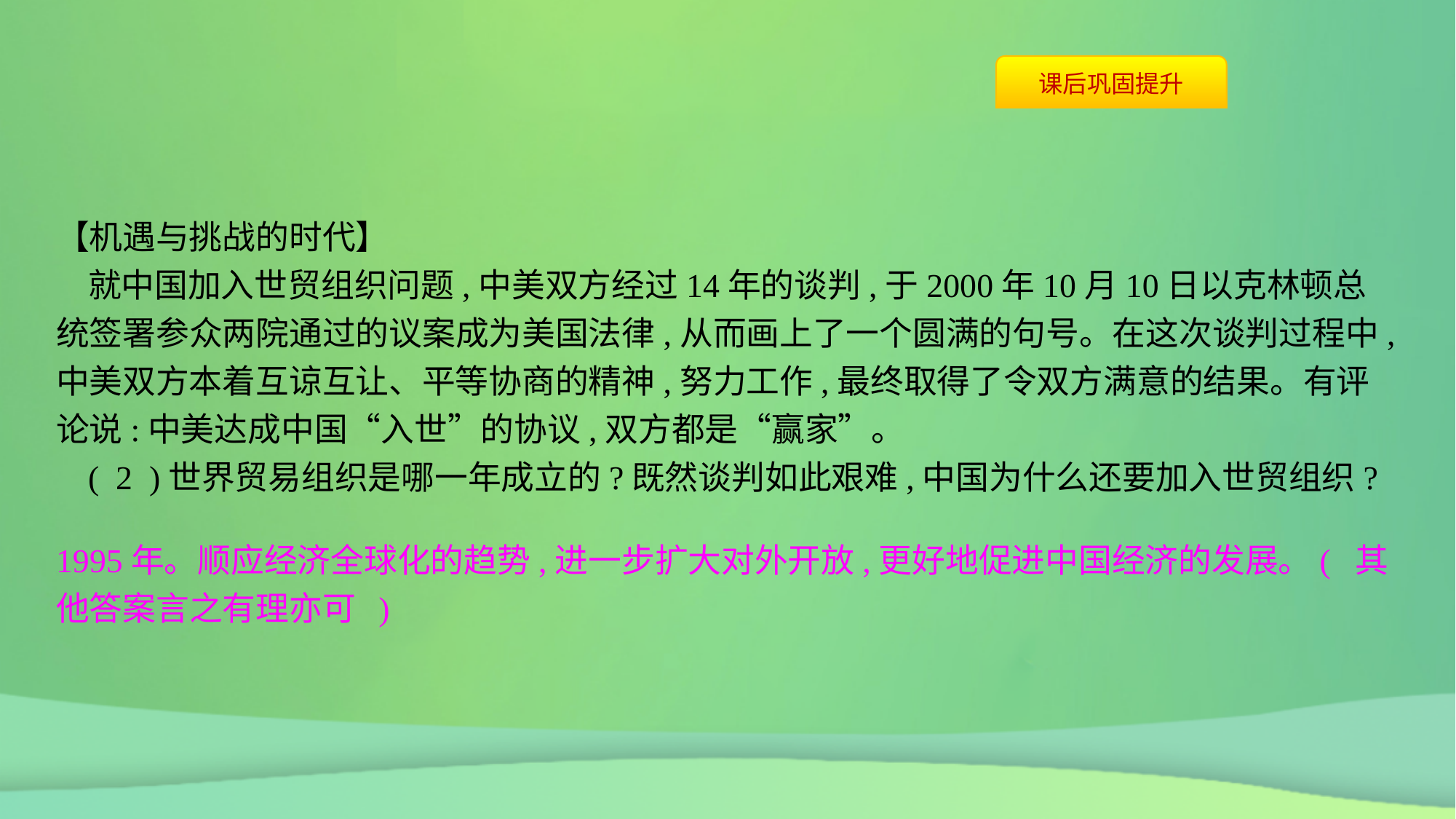

【机遇与挑战的时代】
就中国加入世贸组织问题,中美双方经过14年的谈判,于2000年10月10日以克林顿总统签署参众两院通过的议案成为美国法律,从而画上了一个圆满的句号。在这次谈判过程中,中美双方本着互谅互让、平等协商的精神,努力工作,最终取得了令双方满意的结果。有评论说:中美达成中国“入世”的协议,双方都是“赢家”。
(  2  )世界贸易组织是哪一年成立的?既然谈判如此艰难,中国为什么还要加入世贸组织?
1995年。顺应经济全球化的趋势,进一步扩大对外开放,更好地促进中国经济的发展。(  其他答案言之有理亦可  )